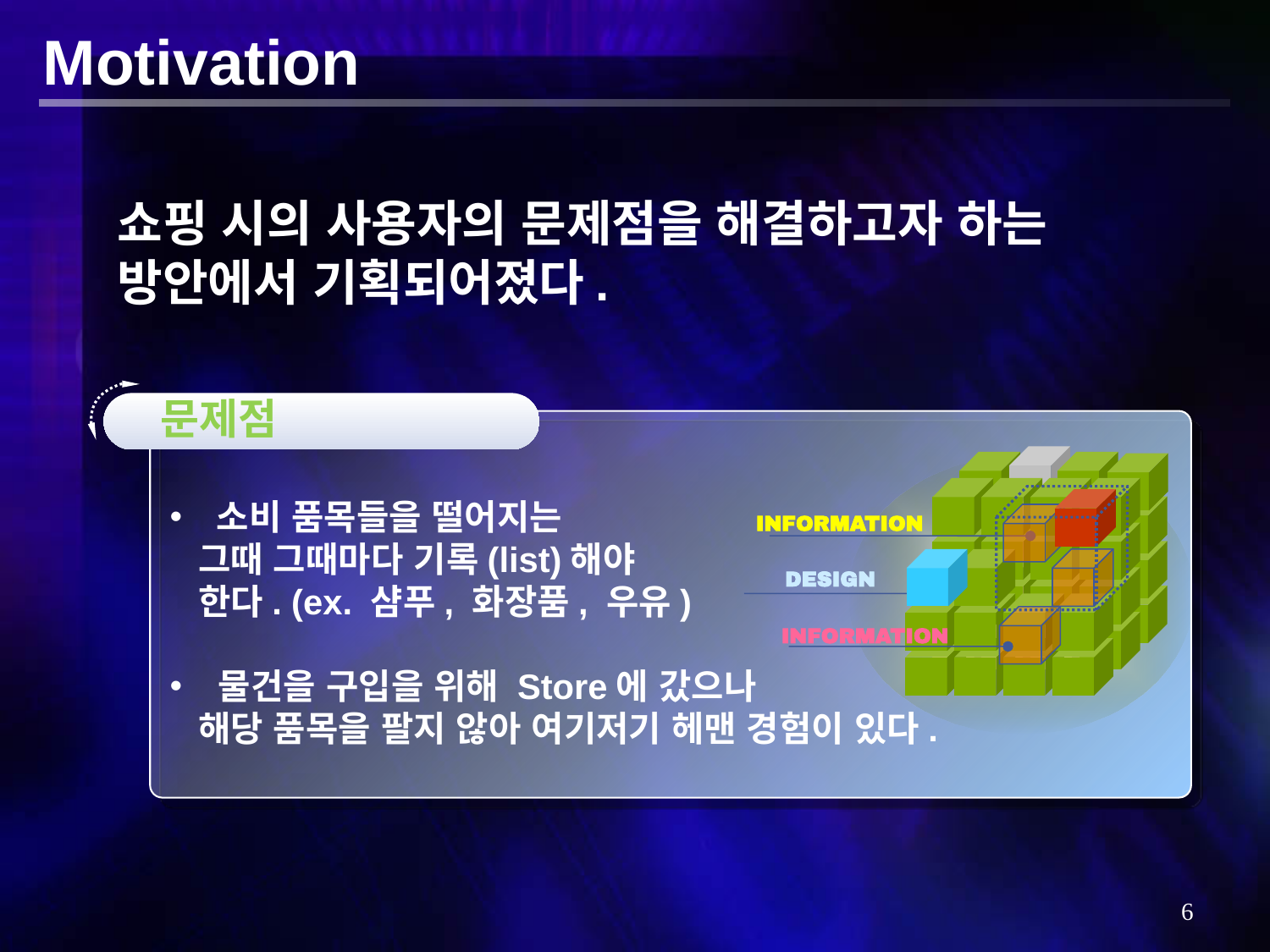

Motivation

쇼핑 시의 사용자의 문제점을 해결하고자 하는 방안에서 기획되어졌다.
문제점

INFORMATION

DESIGN

INFORMATION

 소비 품목들을 떨어지는
  그때 그때마다 기록(list)해야
  한다. (ex. 샴푸, 화장품, 우유)

 물건을 구입을 위해 Store에 갔으나
  해당 품목을 팔지 않아 여기저기 헤맨 경험이 있다.

6